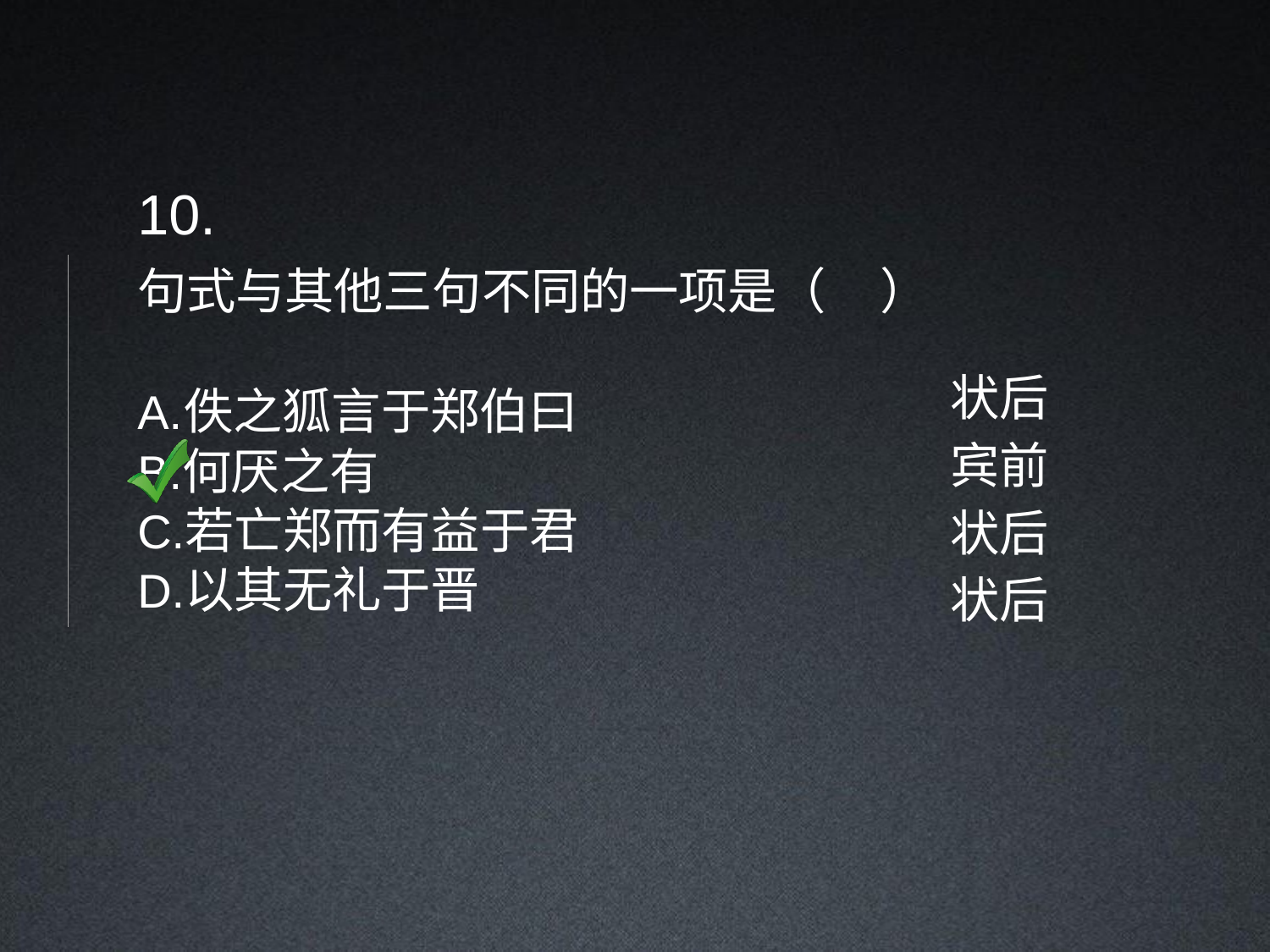

10.
句式与其他三句不同的一项是（	）

佚之狐言于郑伯曰
何厌之有
若亡郑而有益于君
以其无礼于晋

状后
宾前
状后
状后